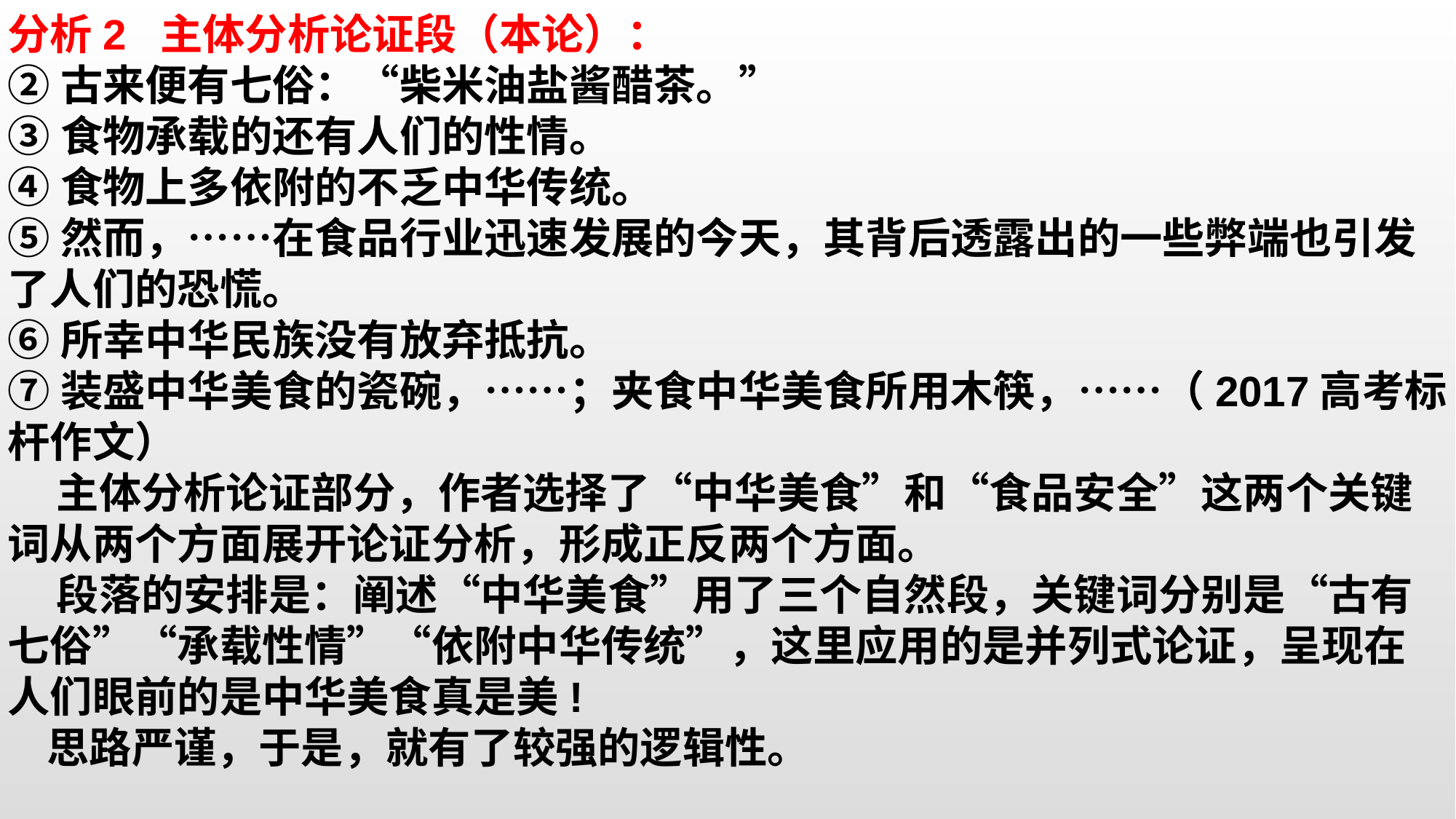

分析2  主体分析论证段（本论）：
②古来便有七俗：“柴米油盐酱醋茶。”
③食物承载的还有人们的性情。
④食物上多依附的不乏中华传统。
⑤然而，……在食品行业迅速发展的今天，其背后透露出的一些弊端也引发了人们的恐慌。
⑥所幸中华民族没有放弃抵抗。
⑦装盛中华美食的瓷碗，……；夹食中华美食所用木筷，……（2017高考标杆作文）
    主体分析论证部分，作者选择了“中华美食”和“食品安全”这两个关键词从两个方面展开论证分析，形成正反两个方面。
    段落的安排是：阐述“中华美食”用了三个自然段，关键词分别是“古有七俗”“承载性情”“依附中华传统”，这里应用的是并列式论证，呈现在人们眼前的是中华美食真是美!
   思路严谨，于是，就有了较强的逻辑性。